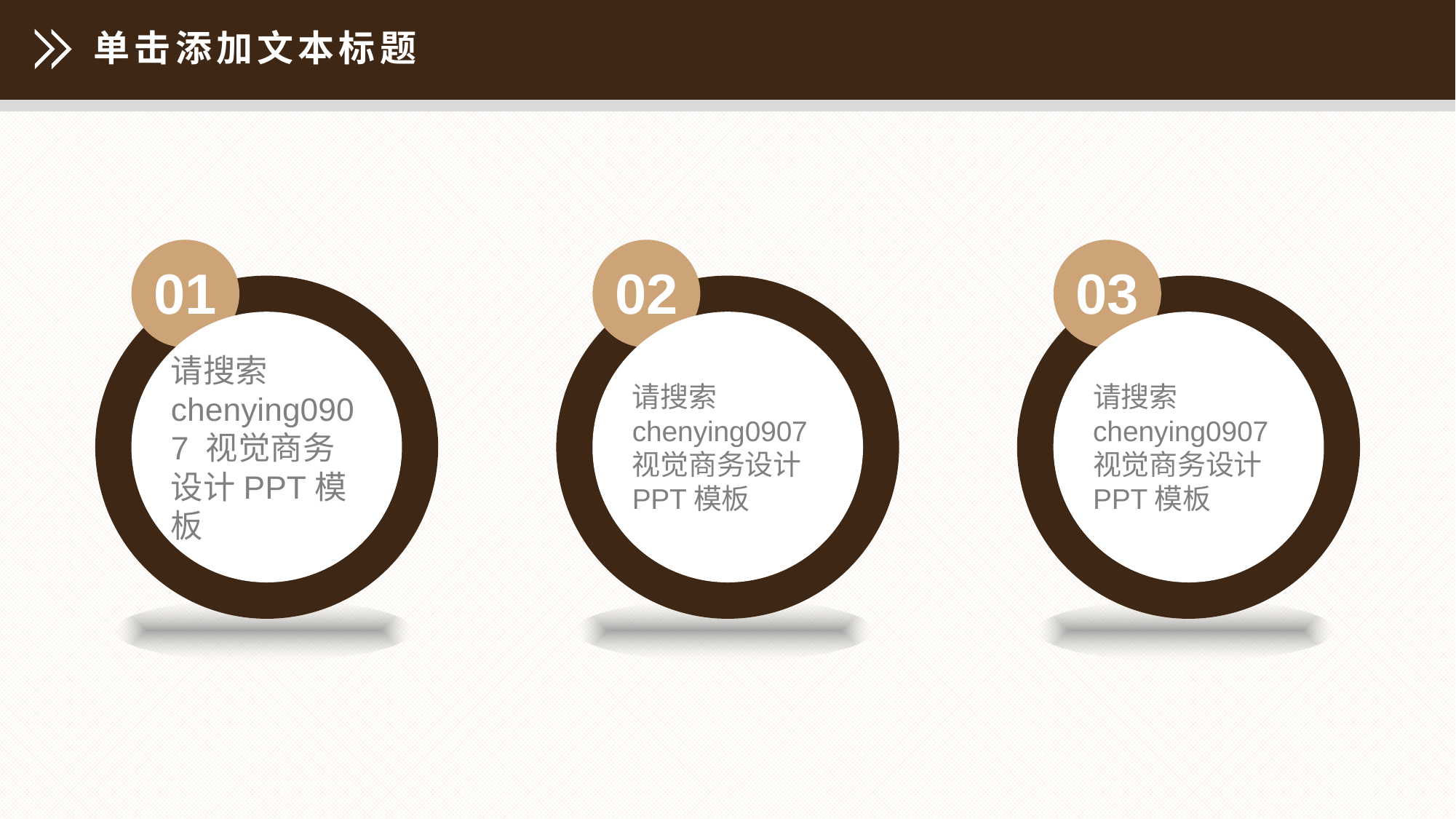

单击添加文本标题

01
02
03

请搜索chenying0907 视觉商务设计PPT模板
请搜索chenying0907 视觉商务设计PPT模板
请搜索chenying0907 视觉商务设计PPT模板